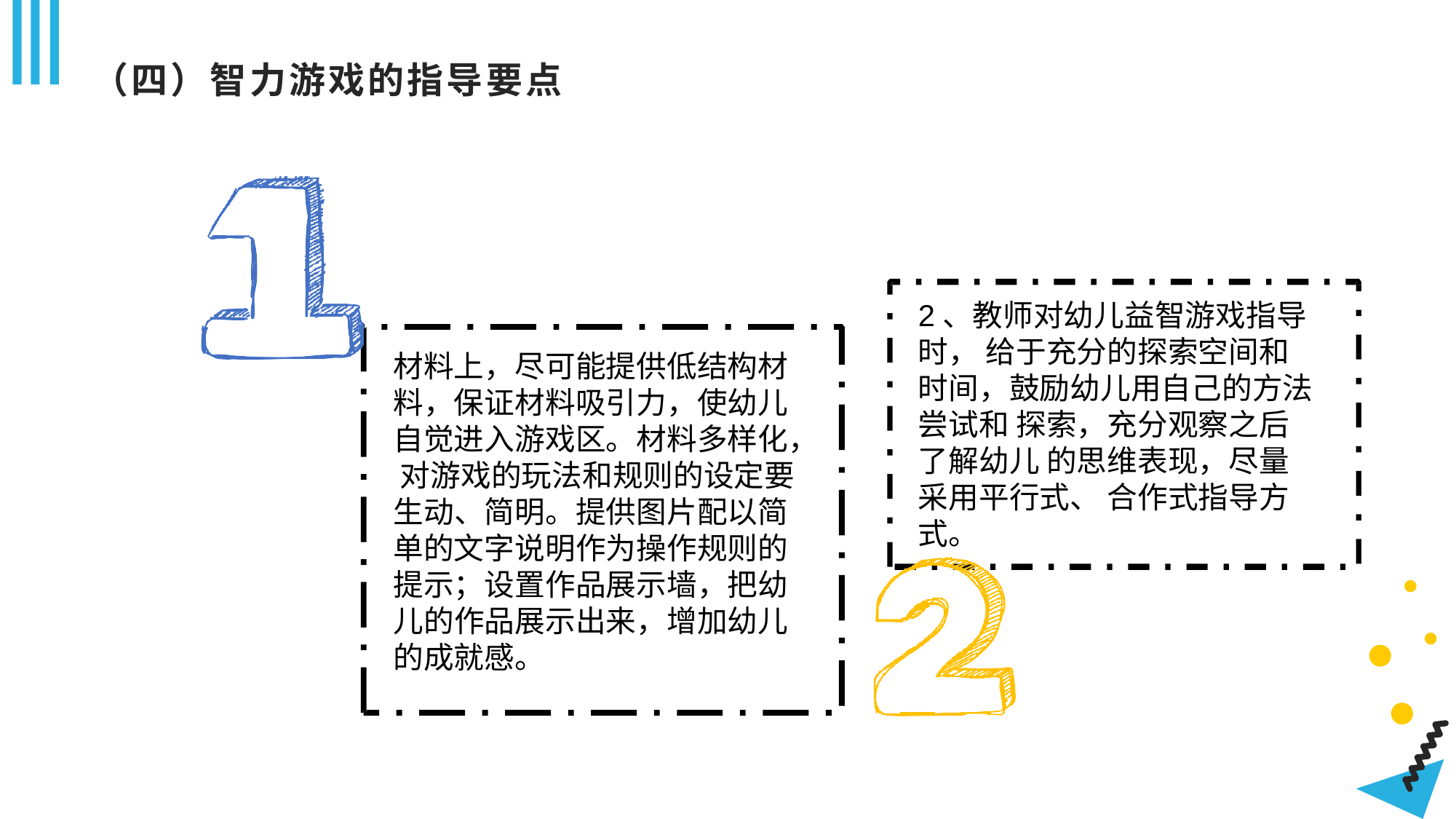

# （四）智力游戏的指导要点

2、教师对幼儿益智游戏指导时， 给于充分的探索空间和时间，鼓励幼儿用自己的方法尝试和 探索，充分观察之后了解幼儿 的思维表现，尽量采用平行式、 合作式指导方式。

材料上，尽可能提供低结构材 料，保证材料吸引力，使幼儿 自觉进入游戏区。材料多样化， 对游戏的玩法和规则的设定要 生动、简明。提供图片配以简 单的文字说明作为操作规则的 提示；设置作品展示墙，把幼 儿的作品展示出来，增加幼儿 的成就感。